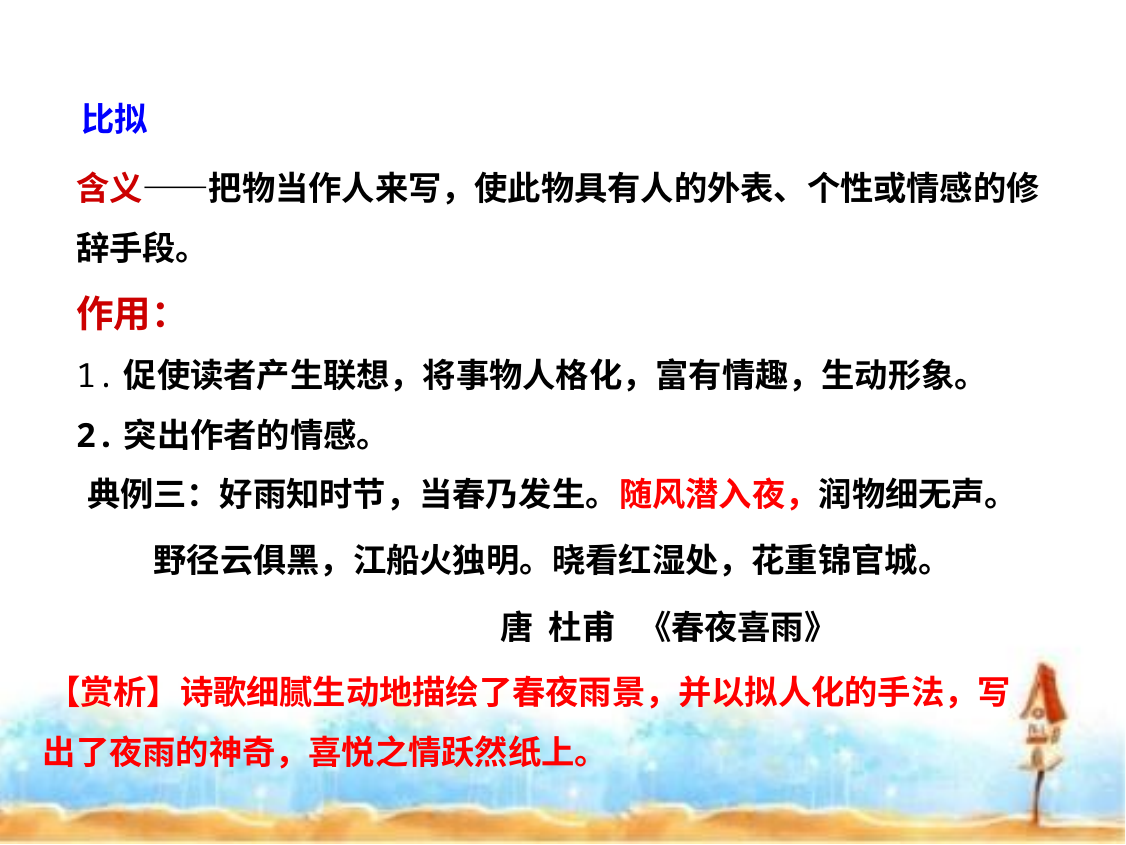

比拟
含义——把物当作人来写，使此物具有人的外表、个性或情感的修辞手段。
作用：
1.促使读者产生联想，将事物人格化，富有情趣，生动形象。
2.突出作者的情感。
典例三：好雨知时节，当春乃发生。随风潜入夜，润物细无声。
野径云俱黑，江船火独明。晓看红湿处，花重锦官城。
                              唐  杜甫   《春夜喜雨》
       【赏析】诗歌细腻生动地描绘了春夜雨景，并以拟人化的手法，写出了夜雨的神奇，喜悦之情跃然纸上。